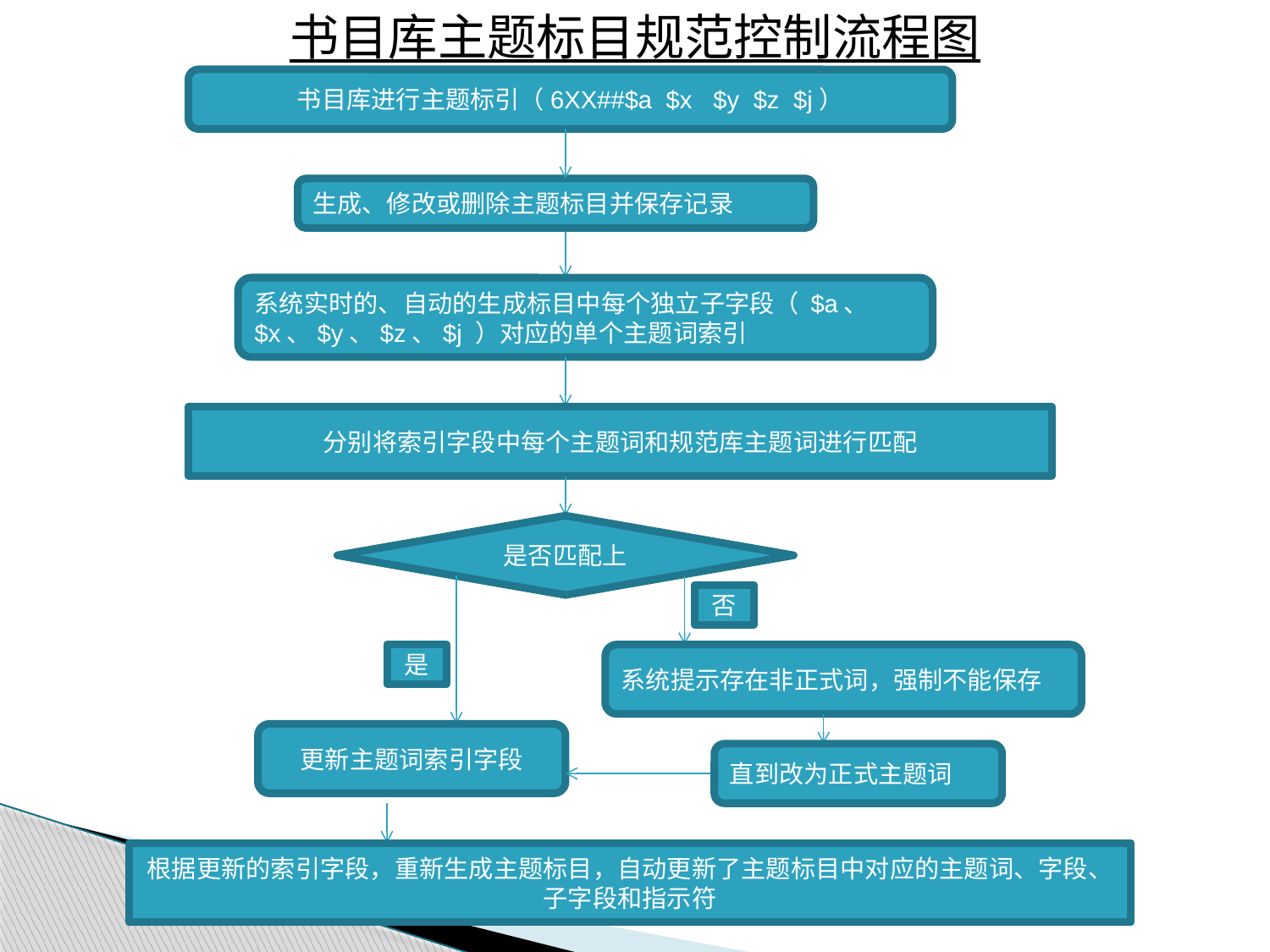

书目库主题标目规范控制流程图
书目库进行主题标引（6XX##$a  $x   $y  $z  $j）
生成、修改或删除主题标目并保存记录
系统实时的、自动的生成标目中每个独立子字段（ $a、$x、$y、$z、$j ）对应的单个主题词索引
分别将索引字段中每个主题词和规范库主题词进行匹配
是否匹配上
否
是
系统提示存在非正式词，强制不能保存
更新主题词索引字段
直到改为正式主题词
根据更新的索引字段，重新生成主题标目，自动更新了主题标目中对应的主题词、字段、子字段和指示符